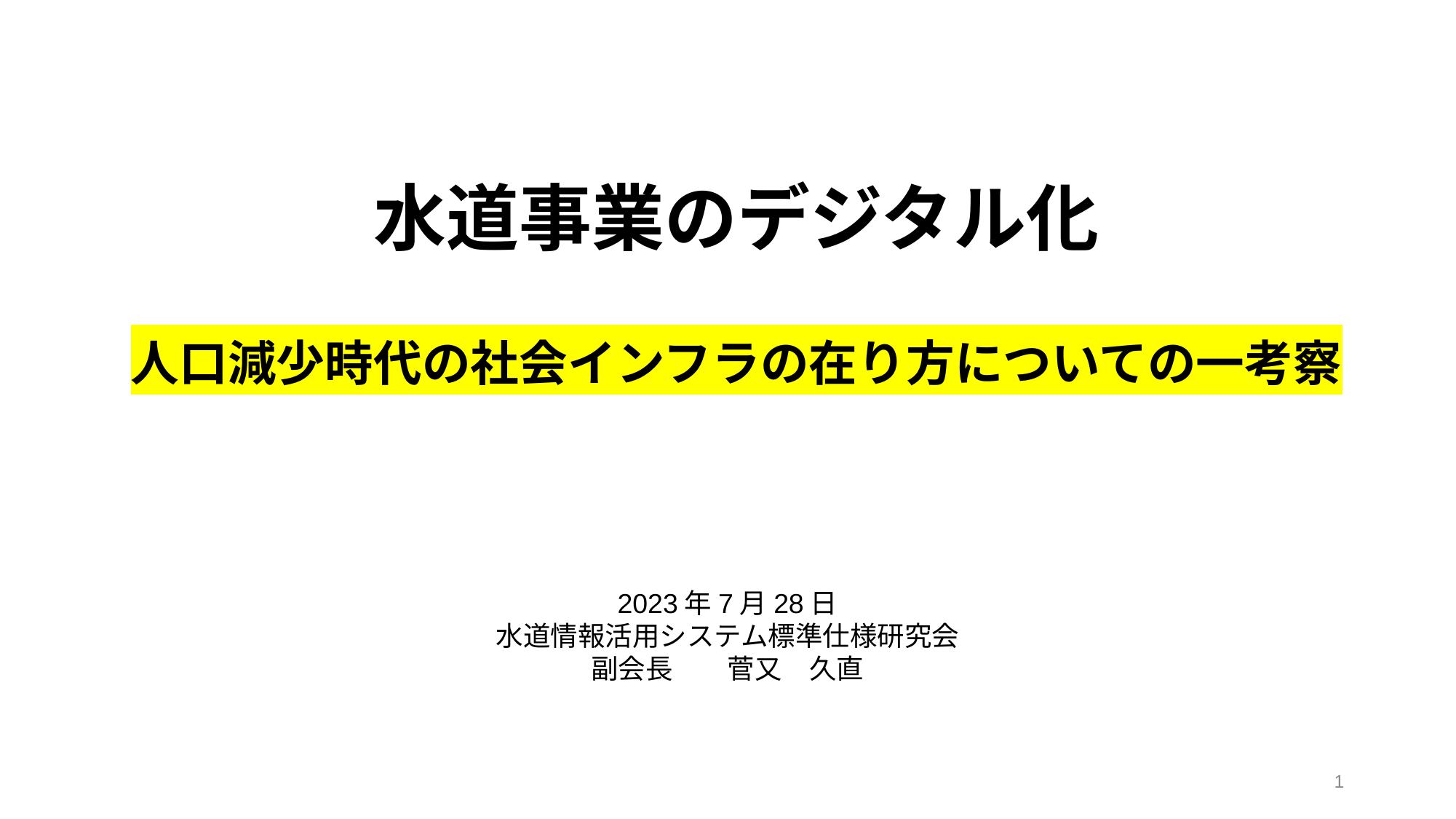

# 水道事業のデジタル化 人口減少時代の社会インフラの在り方についての一考察
2023年7月28日
水道情報活用システム標準仕様研究会
副会長　　菅又　久直
1